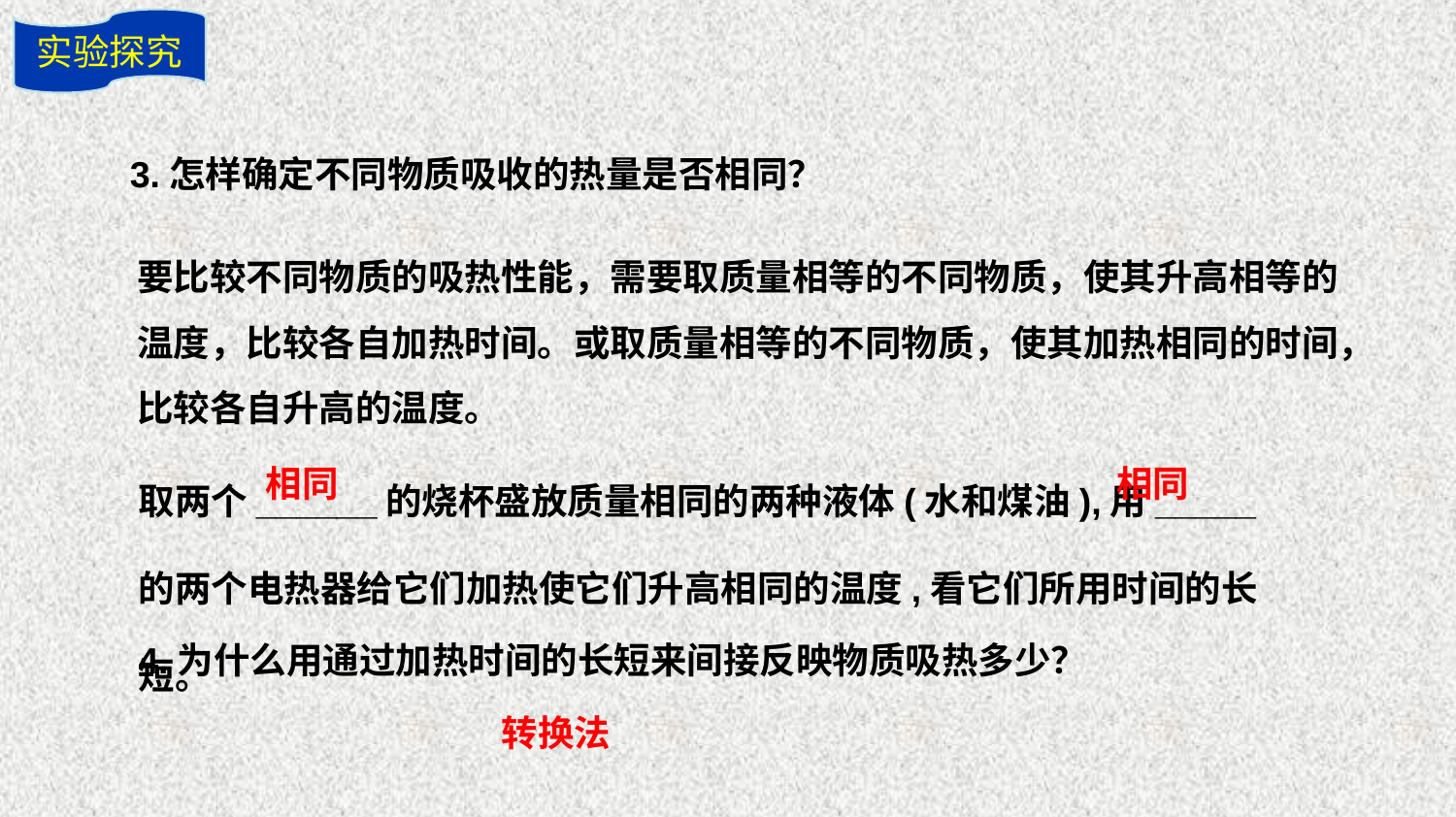

实验探究
3.怎样确定不同物质吸收的热量是否相同？
要比较不同物质的吸热性能，需要取质量相等的不同物质，使其升高相等的温度，比较各自加热时间。或取质量相等的不同物质，使其加热相同的时间，比较各自升高的温度。
取两个______的烧杯盛放质量相同的两种液体(水和煤油),用_____的两个电热器给它们加热使它们升高相同的温度,看它们所用时间的长短。
相同
相同
4.为什么用通过加热时间的长短来间接反映物质吸热多少？
转换法